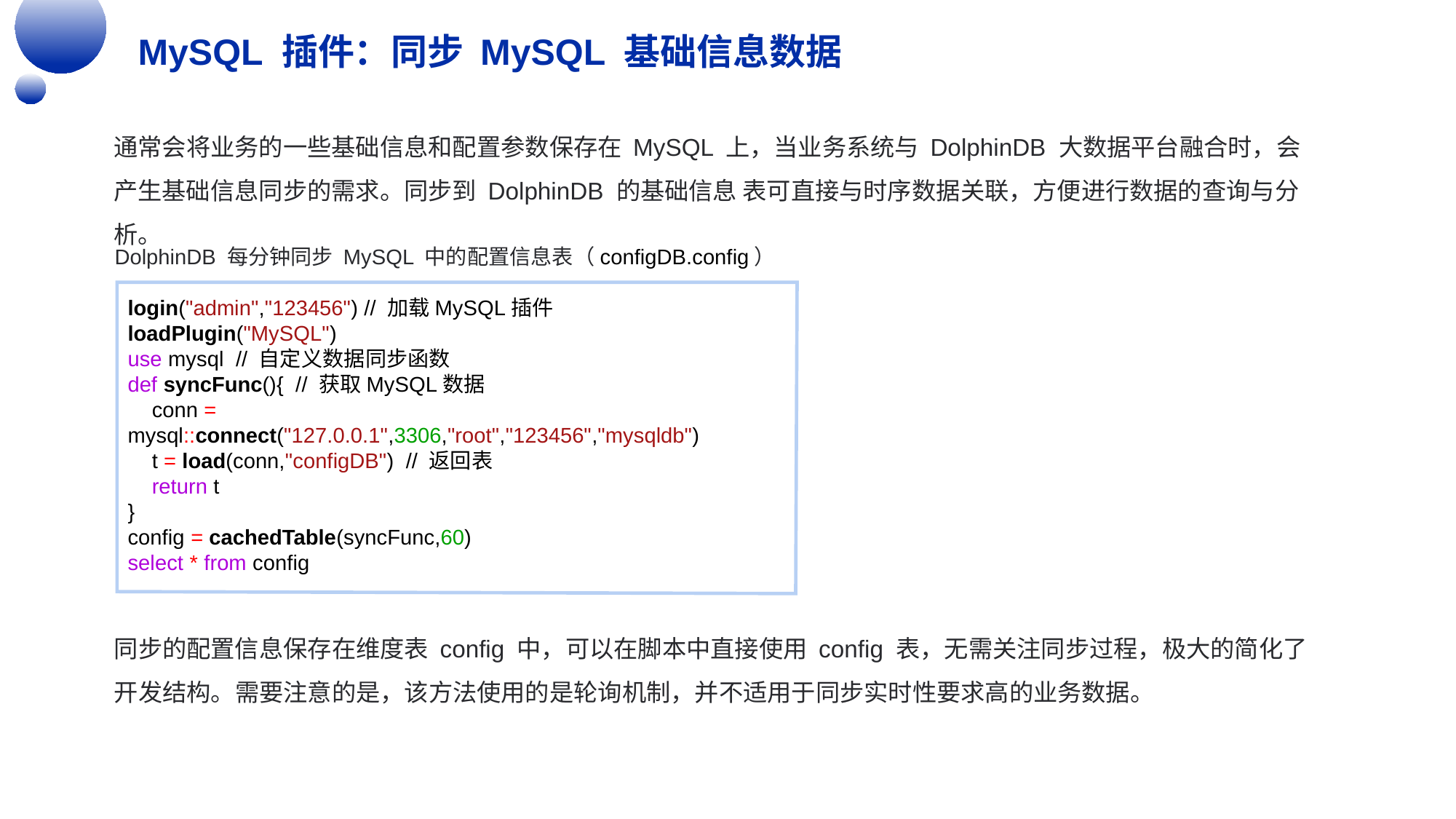

MySQL 插件：同步 MySQL 基础信息数据

通常会将业务的一些基础信息和配置参数保存在 MySQL 上，当业务系统与 DolphinDB 大数据平台融合时，会产生基础信息同步的需求。同步到 DolphinDB 的基础信息 表可直接与时序数据关联，方便进行数据的查询与分析。
DolphinDB 每分钟同步 MySQL 中的配置信息表（configDB.config）

login("admin","123456") // 加载MySQL插件
loadPlugin("MySQL")
use mysql  // 自定义数据同步函数
def syncFunc(){  // 获取MySQL数据
    conn = mysql::connect("127.0.0.1",3306,"root","123456","mysqldb")
    t = load(conn,"configDB")  // 返回表
    return t
}
config = cachedTable(syncFunc,60)
select * from config
同步的配置信息保存在维度表 config 中，可以在脚本中直接使用 config 表，无需关注同步过程，极大的简化了开发结构。需要注意的是，该方法使用的是轮询机制，并不适用于同步实时性要求高的业务数据。